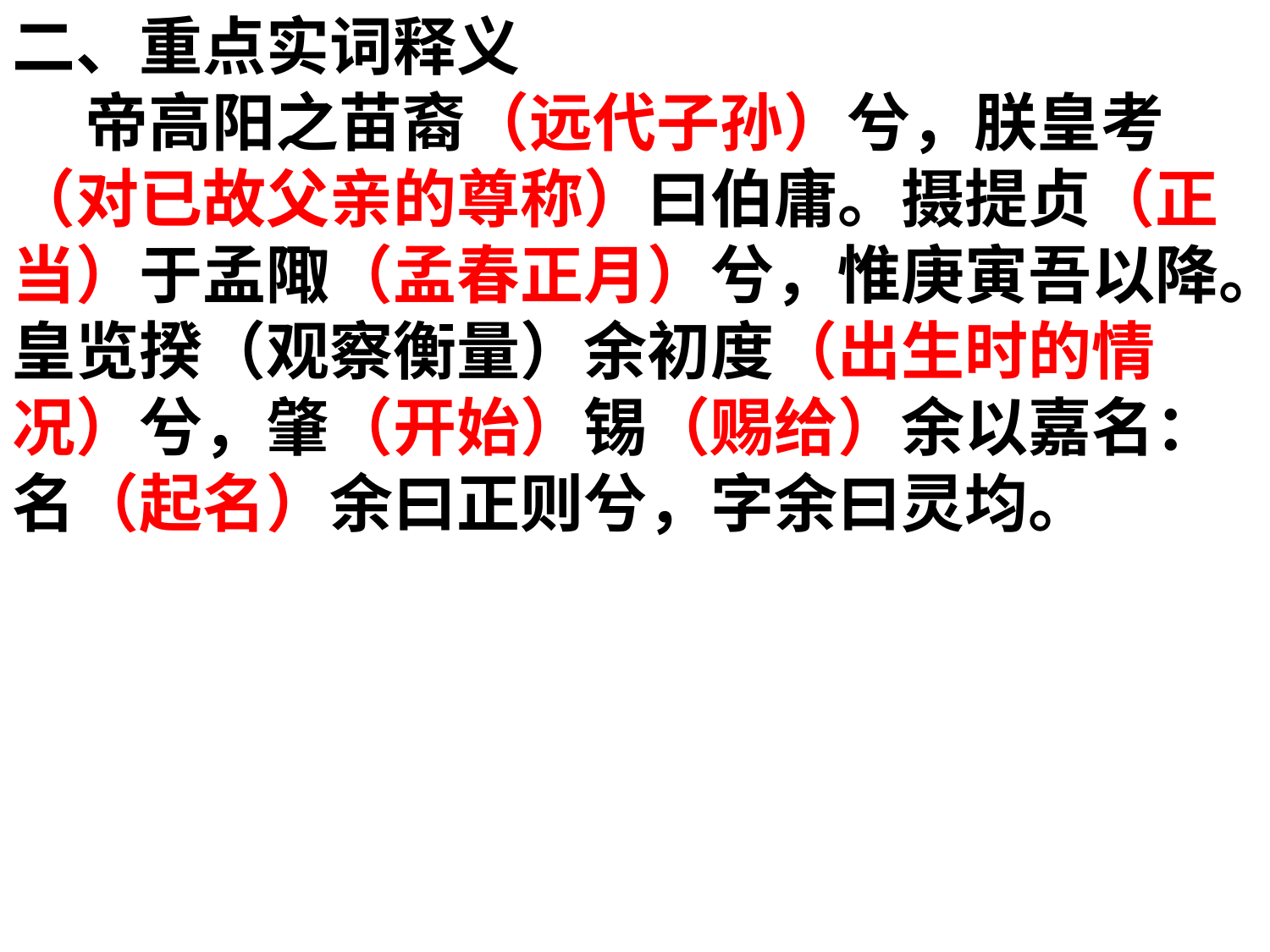

二、重点实词释义
    帝高阳之苗裔（远代子孙）兮，朕皇考（对已故父亲的尊称）曰伯庸。摄提贞（正当）于孟陬（孟春正月）兮，惟庚寅吾以降。皇览揆（观察衡量）余初度（出生时的情况）兮，肇（开始）锡（赐给）余以嘉名：名（起名）余曰正则兮，字余曰灵均。